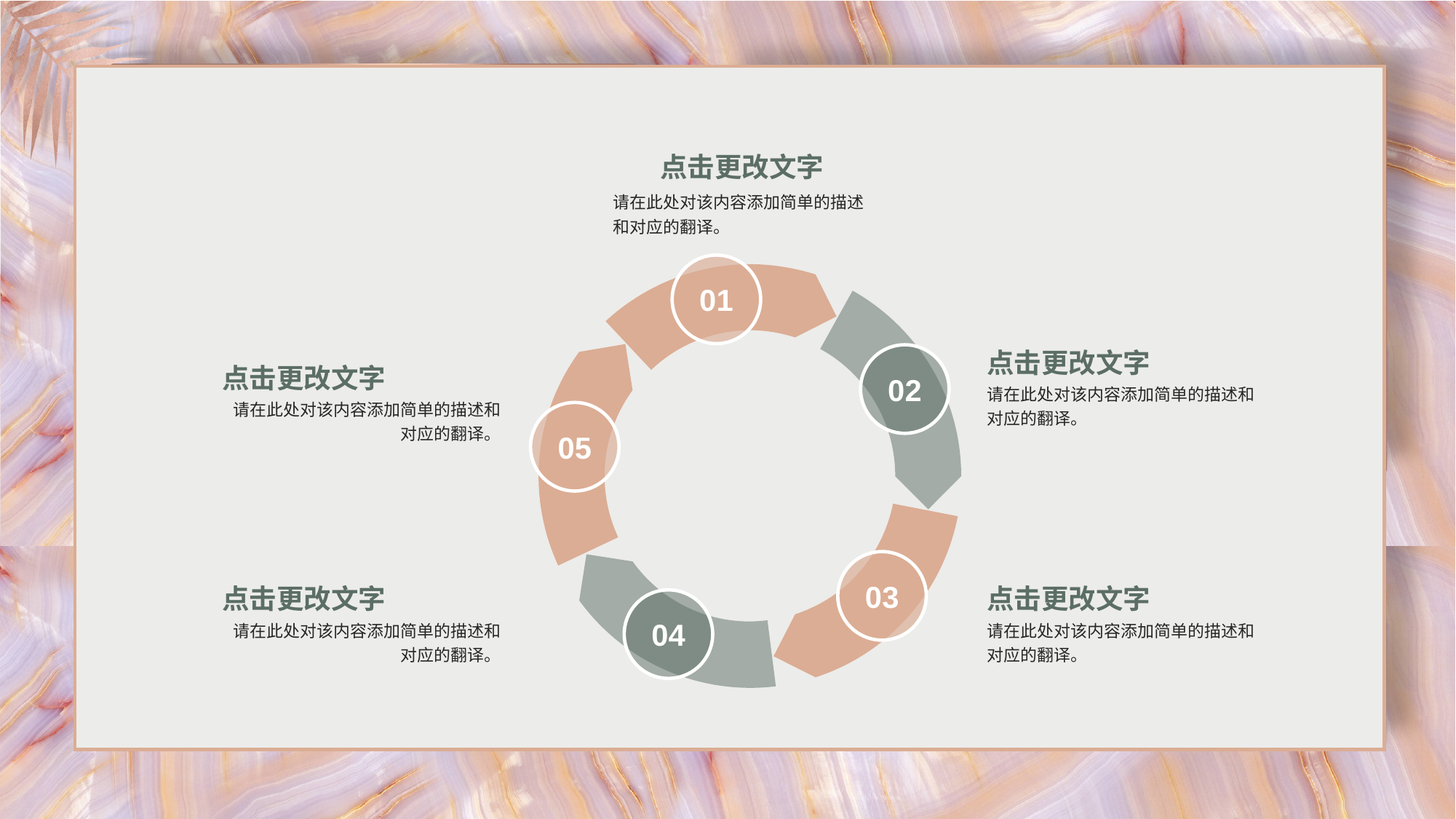

点击更改文字
请在此处对该内容添加简单的描述和对应的翻译。
01

02
05

03

04
点击更改文字
请在此处对该内容添加简单的描述和对应的翻译。
点击更改文字
请在此处对该内容添加简单的描述和对应的翻译。
点击更改文字
请在此处对该内容添加简单的描述和对应的翻译。
点击更改文字
请在此处对该内容添加简单的描述和对应的翻译。